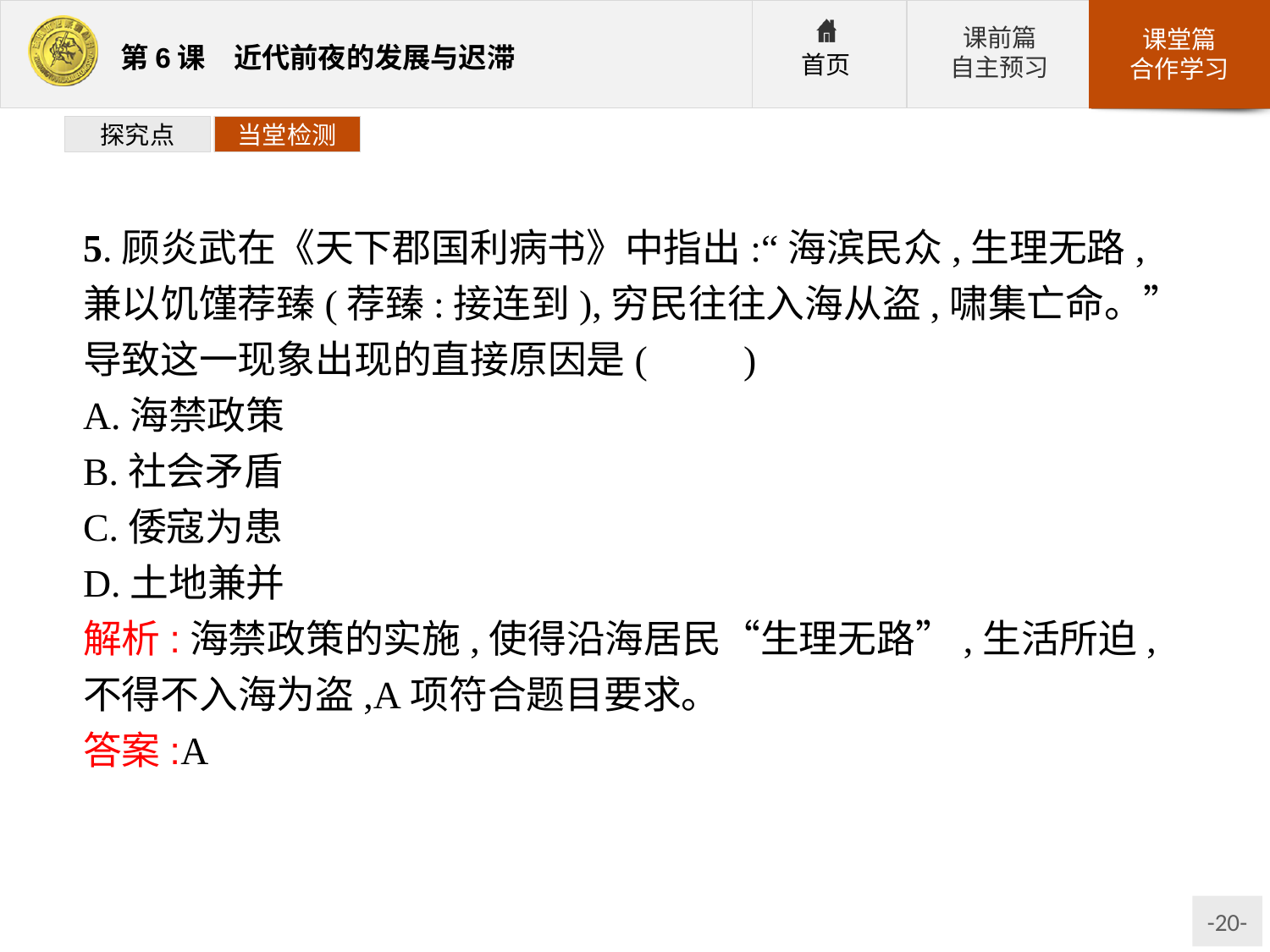

探究点
当堂检测
5.顾炎武在《天下郡国利病书》中指出:“海滨民众,生理无路,兼以饥馑荐臻(荐臻:接连到),穷民往往入海从盗,啸集亡命。”导致这一现象出现的直接原因是(　　)
A.海禁政策
B.社会矛盾
C.倭寇为患
D.土地兼并
解析:海禁政策的实施,使得沿海居民“生理无路”,生活所迫,不得不入海为盗,A项符合题目要求。
答案:A